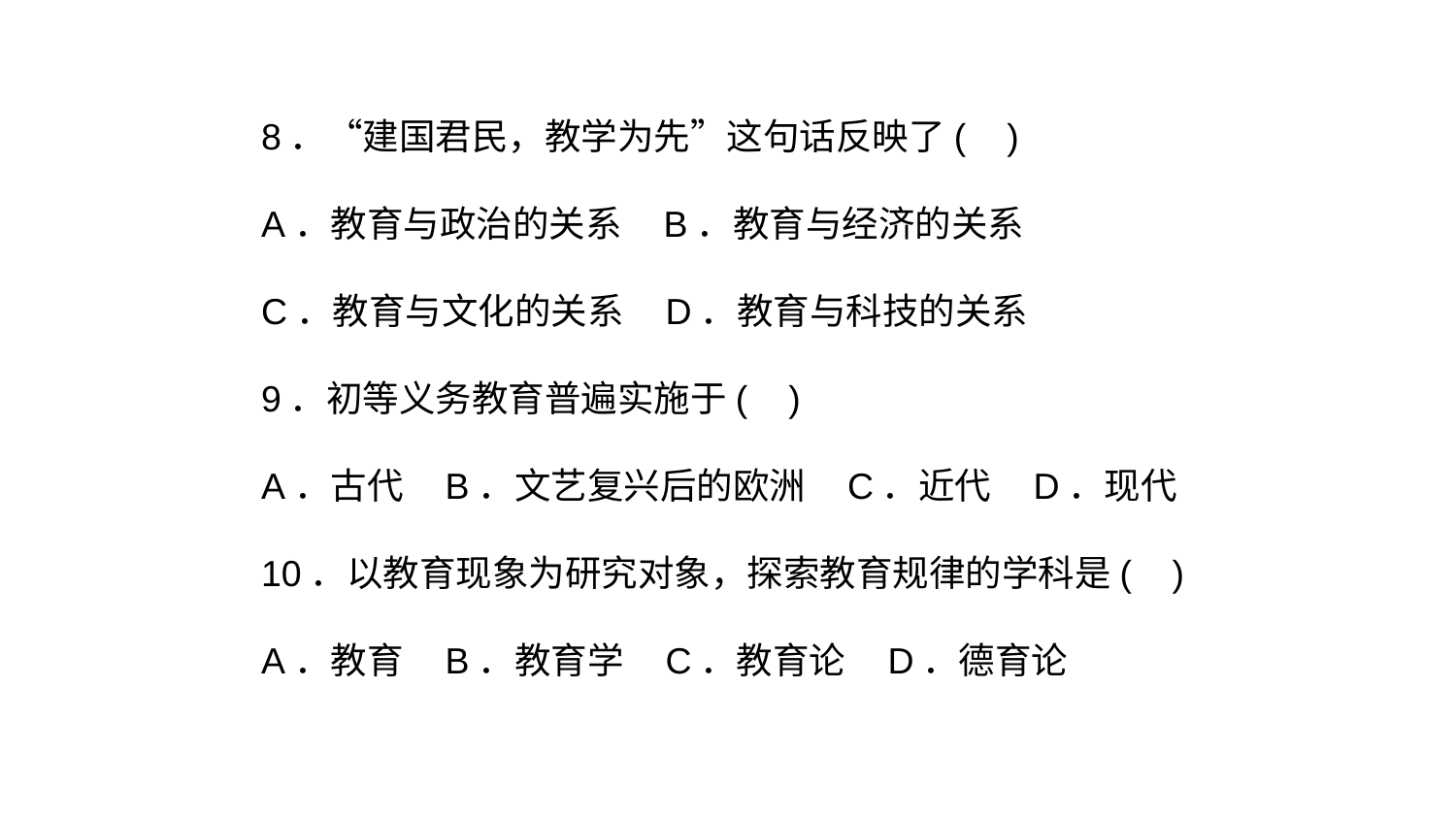

8．“建国君民，教学为先”这句话反映了(    )

A．教育与政治的关系    B．教育与经济的关系

C．教育与文化的关系    D．教育与科技的关系

9．初等义务教育普遍实施于(    )

A．古代    B．文艺复兴后的欧洲    C．近代    D．现代

10．以教育现象为研究对象，探索教育规律的学科是(    )

A．教育    B．教育学    C．教育论    D．德育论